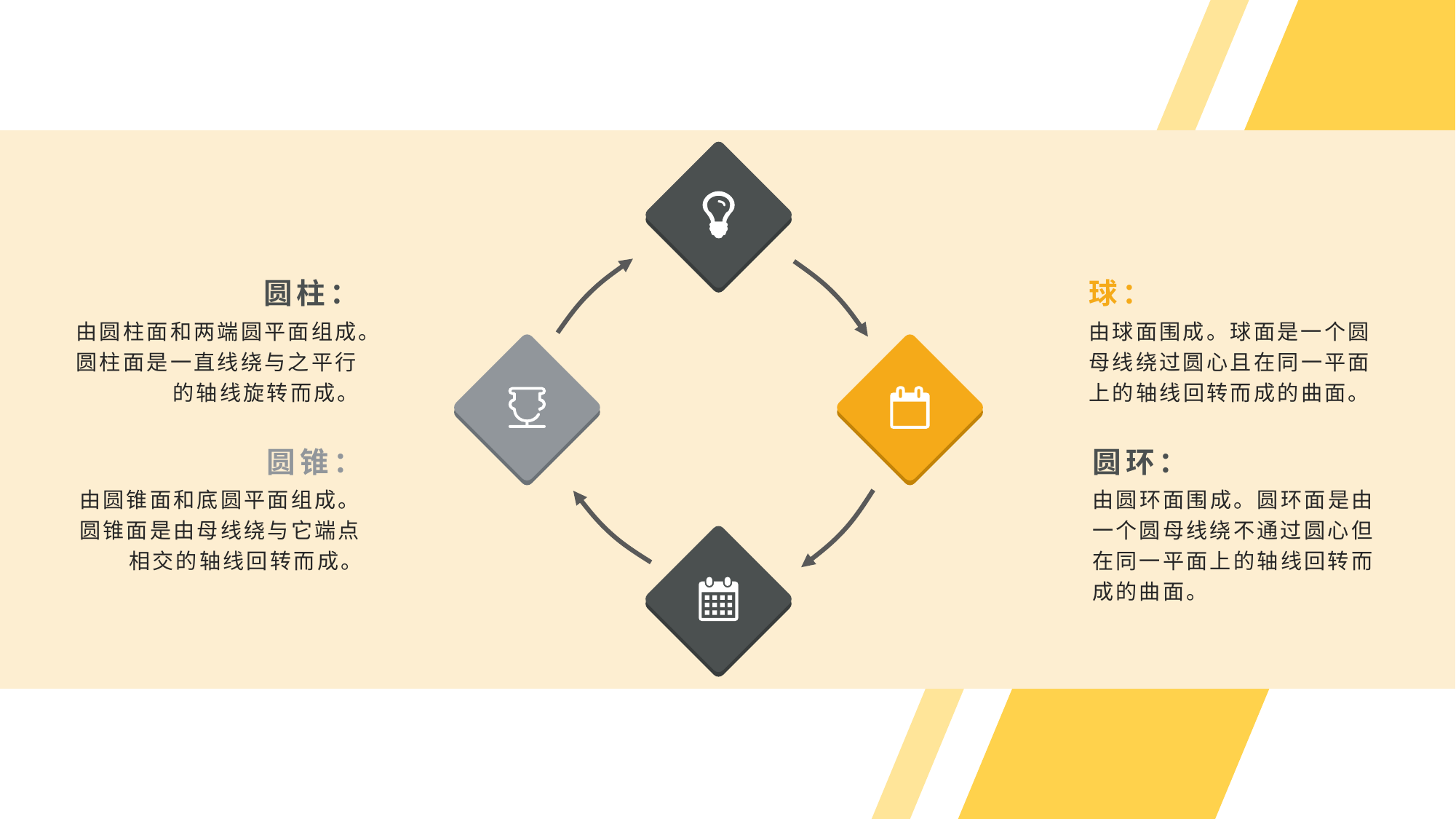

圆柱：
球：
由圆柱面和两端圆平面组成。圆柱面是一直线绕与之平行的轴线旋转而成。
由球面围成。球面是一个圆母线绕过圆心且在同一平面上的轴线回转而成的曲面。

圆锥：
圆环：

由圆锥面和底圆平面组成。圆锥面是由母线绕与它端点相交的轴线回转而成。
由圆环面围成。圆环面是由一个圆母线绕不通过圆心但在同一平面上的轴线回转而成的曲面。